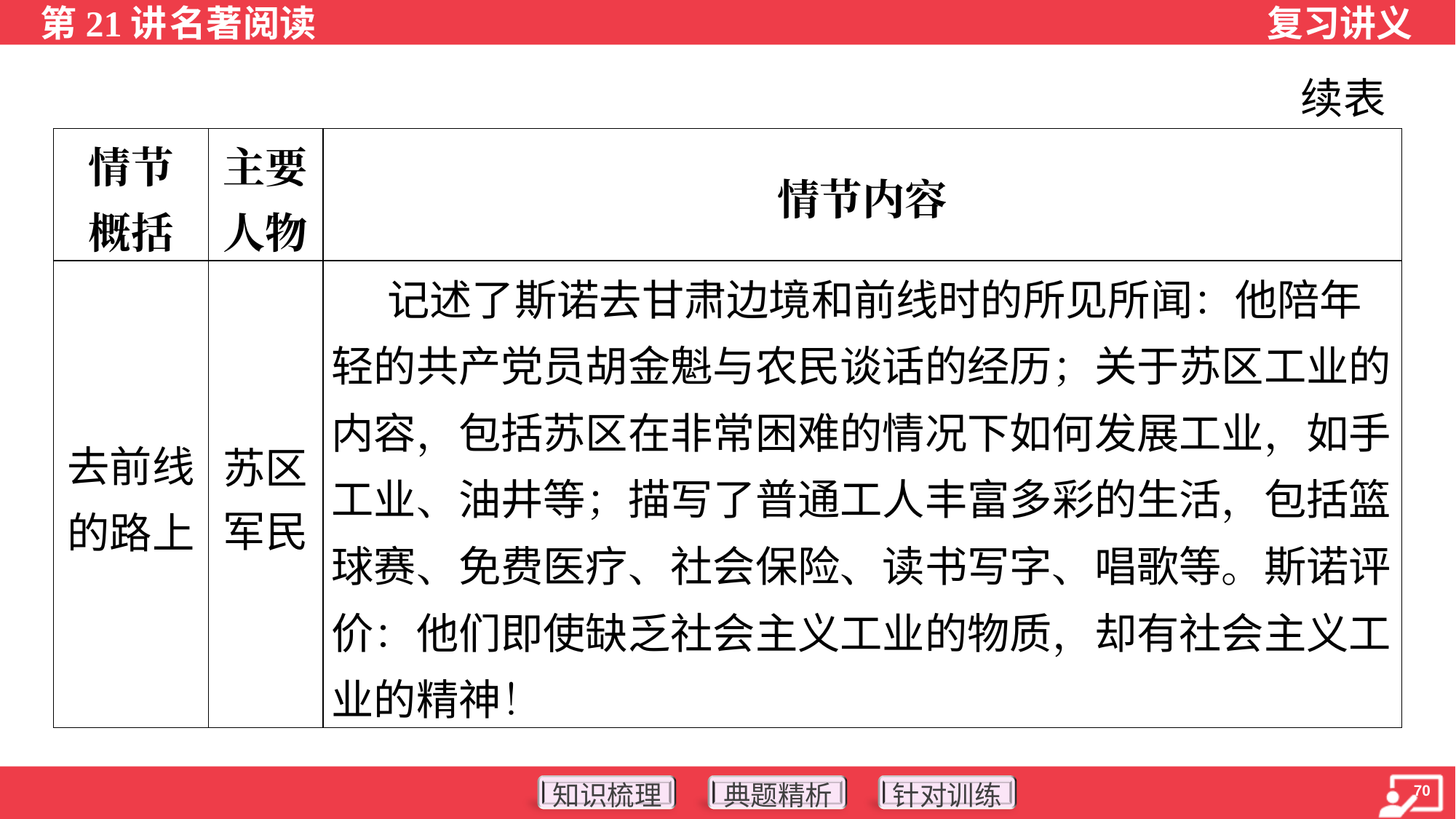

续表
| 情节 概括 | 主要 人物 | 情节内容 |
| --- | --- | --- |
| 去前线的路上 | 苏区 军民 | 记述了斯诺去甘肃边境和前线时的所见所闻：他陪年轻的共产党员胡金魁与农民谈话的经历；关于苏区工业的内容，包括苏区在非常困难的情况下如何发展工业，如手工业、油井等；描写了普通工人丰富多彩的生活，包括篮球赛、免费医疗、社会保险、读书写字、唱歌等。斯诺评价：他们即使缺乏社会主义工业的物质，却有社会主义工业的精神！ |